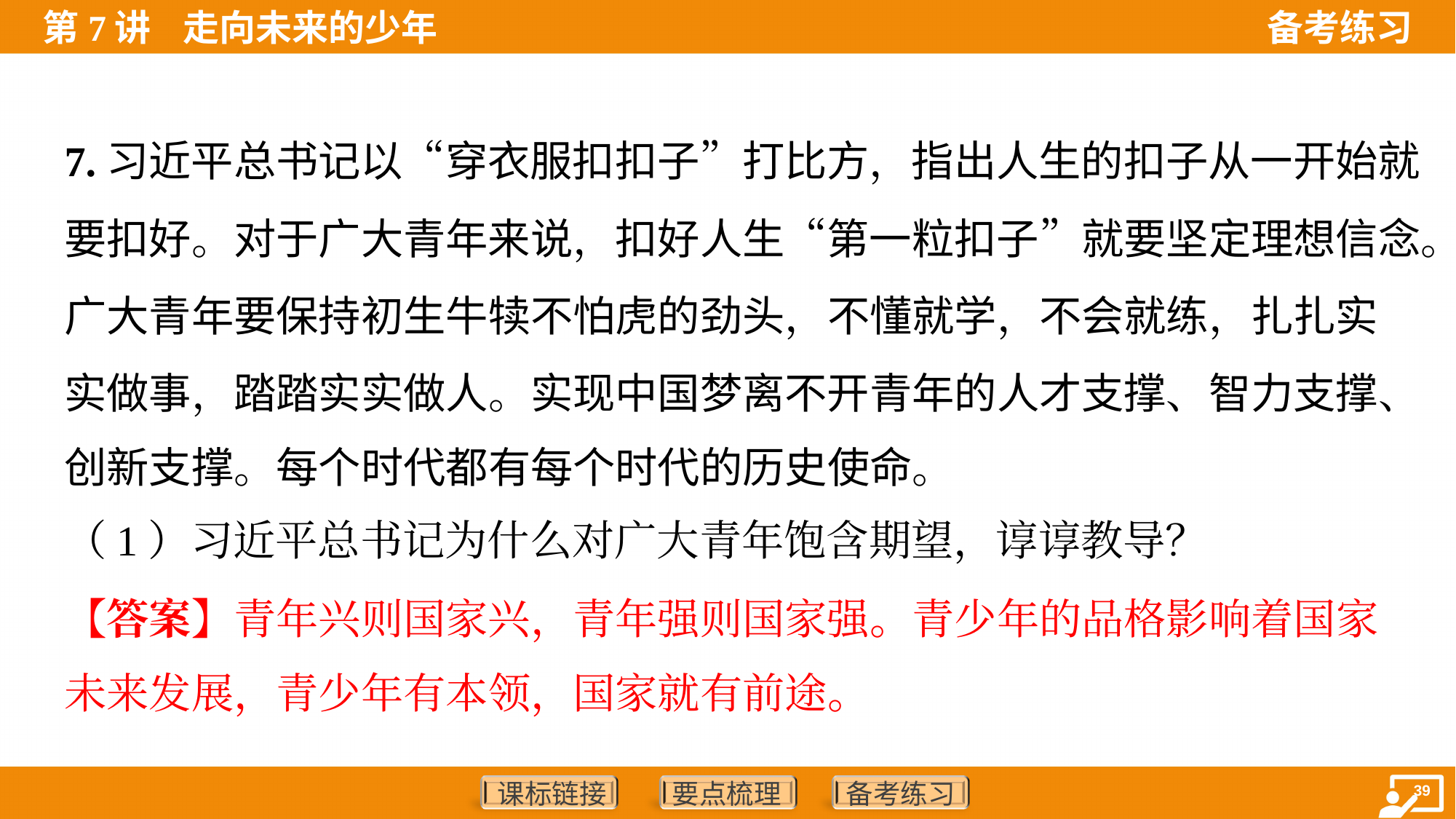

7.习近平总书记以“穿衣服扣扣子”打比方，指出人生的扣子从一开始就
要扣好。对于广大青年来说，扣好人生“第一粒扣子”就要坚定理想信念。
广大青年要保持初生牛犊不怕虎的劲头，不懂就学，不会就练，扎扎实
实做事，踏踏实实做人。实现中国梦离不开青年的人才支撑、智力支撑、
创新支撑。每个时代都有每个时代的历史使命。
（1）习近平总书记为什么对广大青年饱含期望，谆谆教导？
【答案】青年兴则国家兴，青年强则国家强。青少年的品格影响着国家
未来发展，青少年有本领，国家就有前途。